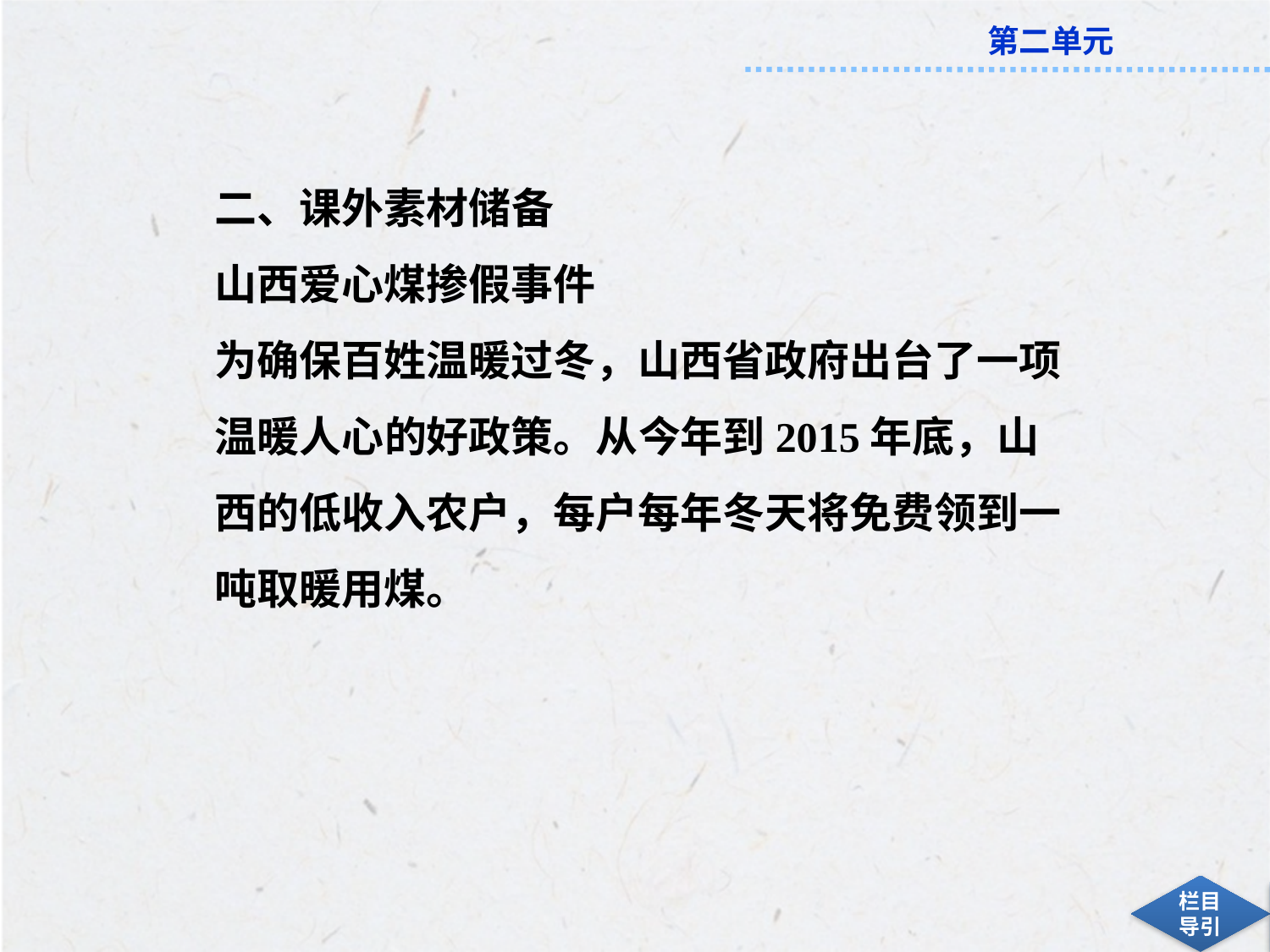

二、课外素材储备
山西爱心煤掺假事件
为确保百姓温暖过冬，山西省政府出台了一项温暖人心的好政策。从今年到2015年底，山西的低收入农户，每户每年冬天将免费领到一吨取暖用煤。